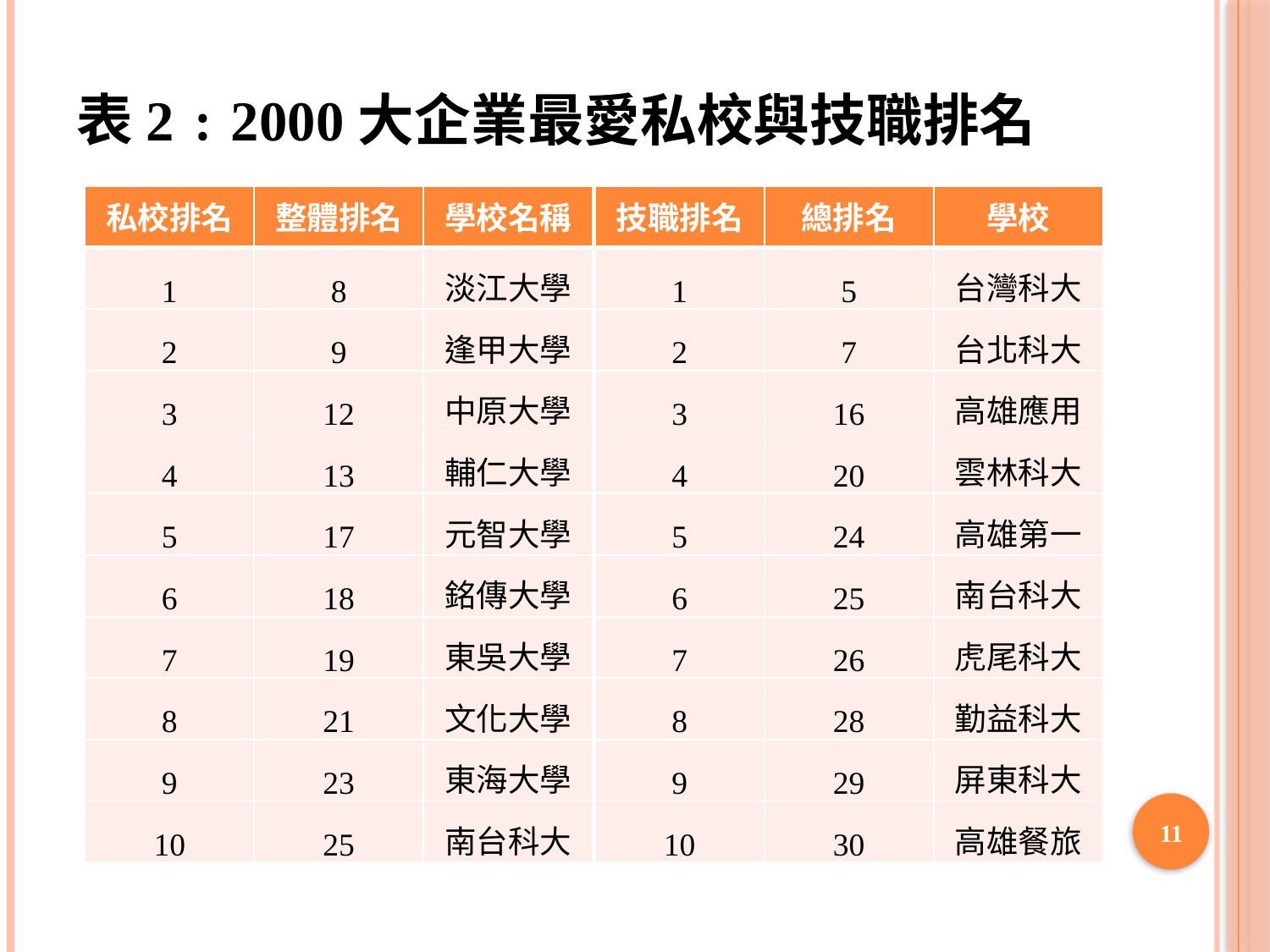

表2﹕2000大企業最愛私校與技職排名
| 私校排名 | 整體排名 | 學校名稱 |
| --- | --- | --- |
| 1 | 8 | 淡江大學 |
| 2 | 9 | 逢甲大學 |
| 3 | 12 | 中原大學 |
| 4 | 13 | 輔仁大學 |
| 5 | 17 | 元智大學 |
| 6 | 18 | 銘傳大學 |
| 7 | 19 | 東吳大學 |
| 8 | 21 | 文化大學 |
| 9 | 23 | 東海大學 |
| 10 | 25 | 南台科大 |
| 技職排名 | 總排名 | 學校 |
| --- | --- | --- |
| 1 | 5 | 台灣科大 |
| 2 | 7 | 台北科大 |
| 3 | 16 | 高雄應用 |
| 4 | 20 | 雲林科大 |
| 5 | 24 | 高雄第一 |
| 6 | 25 | 南台科大 |
| 7 | 26 | 虎尾科大 |
| 8 | 28 | 勤益科大 |
| 9 | 29 | 屏東科大 |
| 10 | 30 | 高雄餐旅 |
11